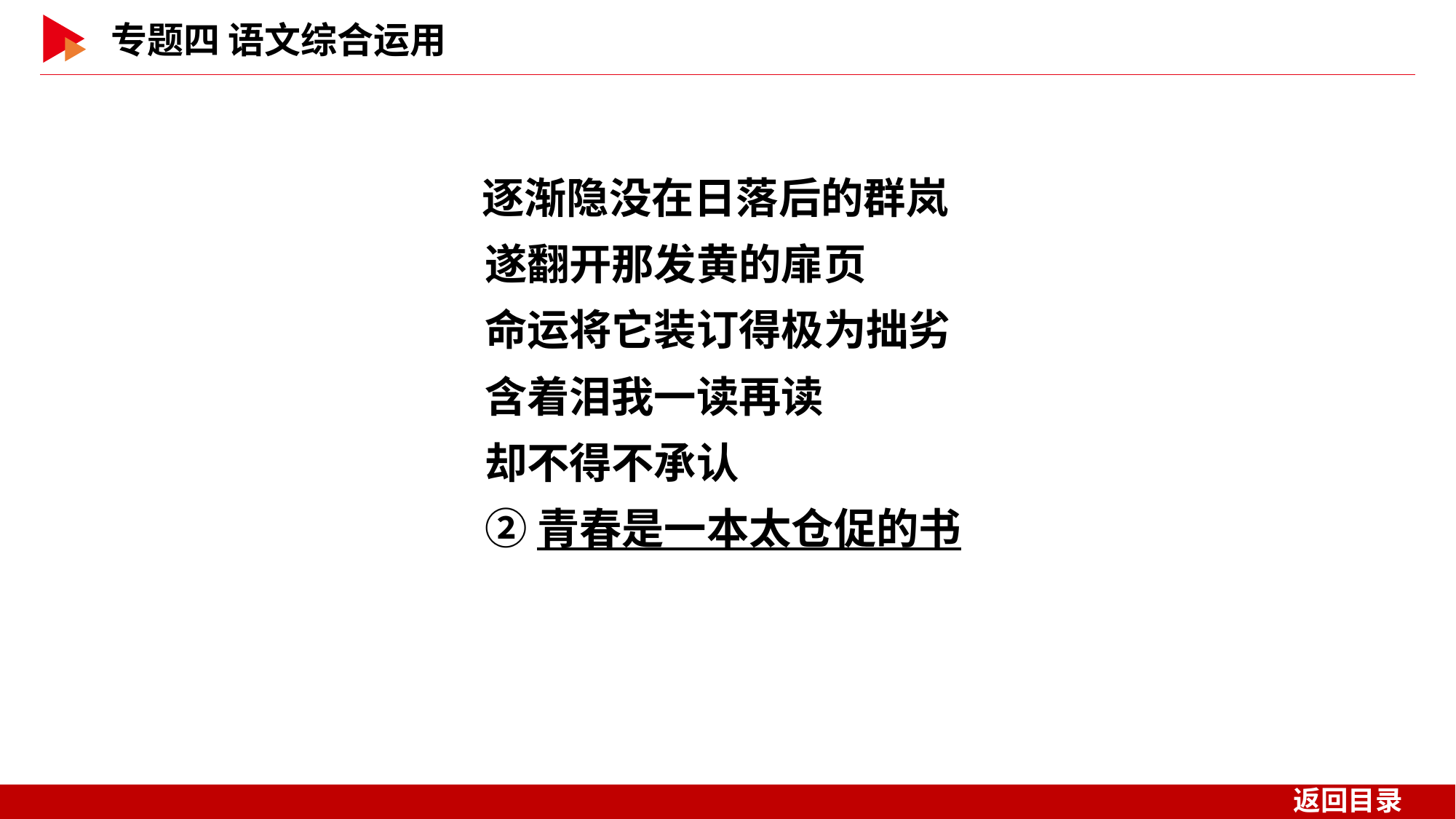

逐渐隐没在日落后的群岚
	遂翻开那发黄的扉页
	命运将它装订得极为拙劣
	含着泪我一读再读
	却不得不承认
	②青春是一本太仓促的书